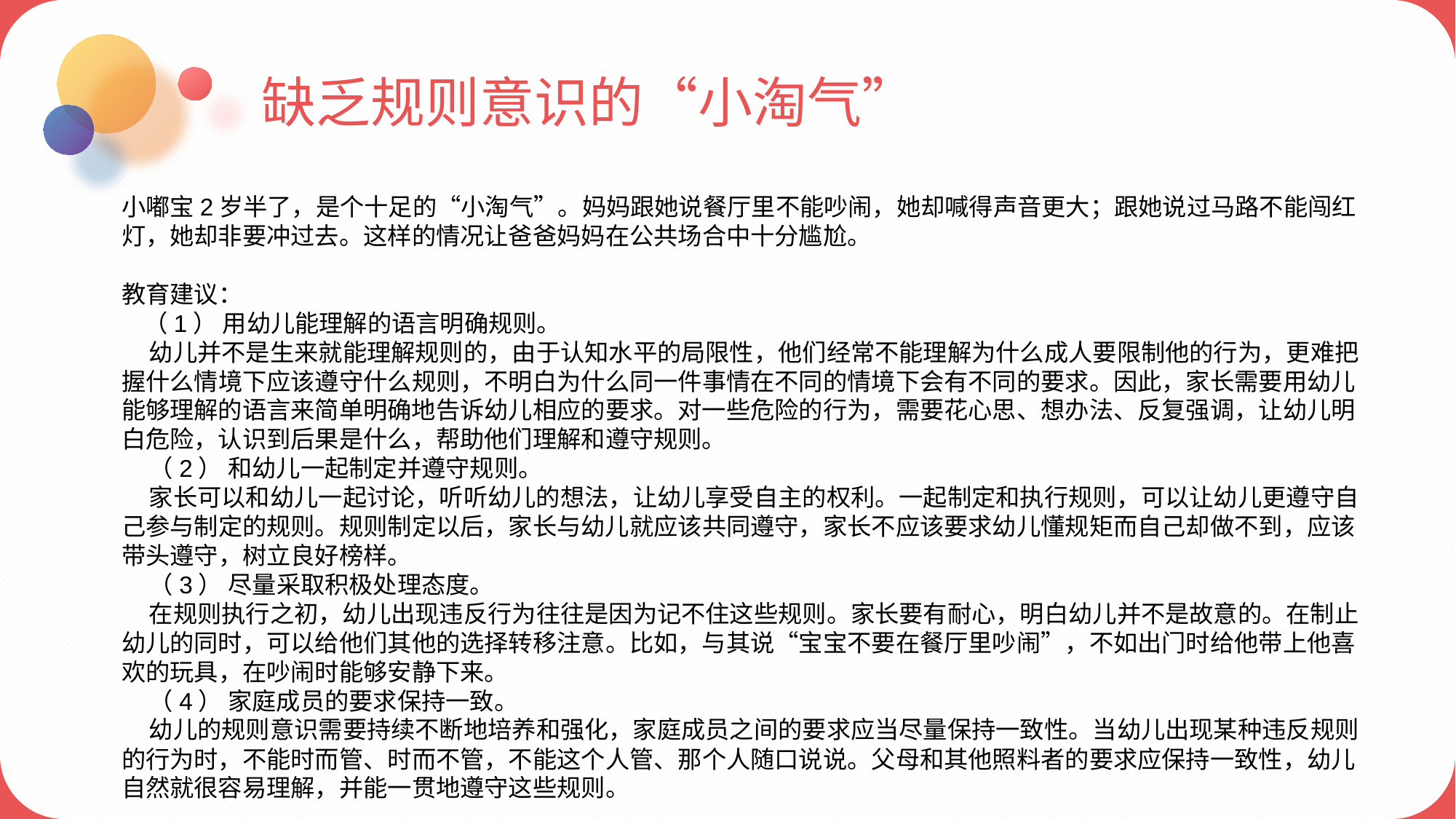

缺乏规则意识的“小淘气”
小嘟宝2岁半了，是个十足的“小淘气”。妈妈跟她说餐厅里不能吵闹，她却喊得声音更大；跟她说过马路不能闯红灯，她却非要冲过去。这样的情况让爸爸妈妈在公共场合中十分尴尬。

教育建议：
   （1） 用幼儿能理解的语言明确规则。
    幼儿并不是生来就能理解规则的，由于认知水平的局限性，他们经常不能理解为什么成人要限制他的行为，更难把握什么情境下应该遵守什么规则，不明白为什么同一件事情在不同的情境下会有不同的要求。因此，家长需要用幼儿能够理解的语言来简单明确地告诉幼儿相应的要求。对一些危险的行为，需要花心思、想办法、反复强调，让幼儿明白危险，认识到后果是什么，帮助他们理解和遵守规则。
    （2） 和幼儿一起制定并遵守规则。
    家长可以和幼儿一起讨论，听听幼儿的想法，让幼儿享受自主的权利。一起制定和执行规则，可以让幼儿更遵守自己参与制定的规则。规则制定以后，家长与幼儿就应该共同遵守，家长不应该要求幼儿懂规矩而自己却做不到，应该带头遵守，树立良好榜样。
    （3） 尽量采取积极处理态度。
    在规则执行之初，幼儿出现违反行为往往是因为记不住这些规则。家长要有耐心，明白幼儿并不是故意的。在制止幼儿的同时，可以给他们其他的选择转移注意。比如，与其说“宝宝不要在餐厅里吵闹”，不如出门时给他带上他喜欢的玩具，在吵闹时能够安静下来。
    （4） 家庭成员的要求保持一致。
    幼儿的规则意识需要持续不断地培养和强化，家庭成员之间的要求应当尽量保持一致性。当幼儿出现某种违反规则的行为时，不能时而管、时而不管，不能这个人管、那个人随口说说。父母和其他照料者的要求应保持一致性，幼儿自然就很容易理解，并能一贯地遵守这些规则。